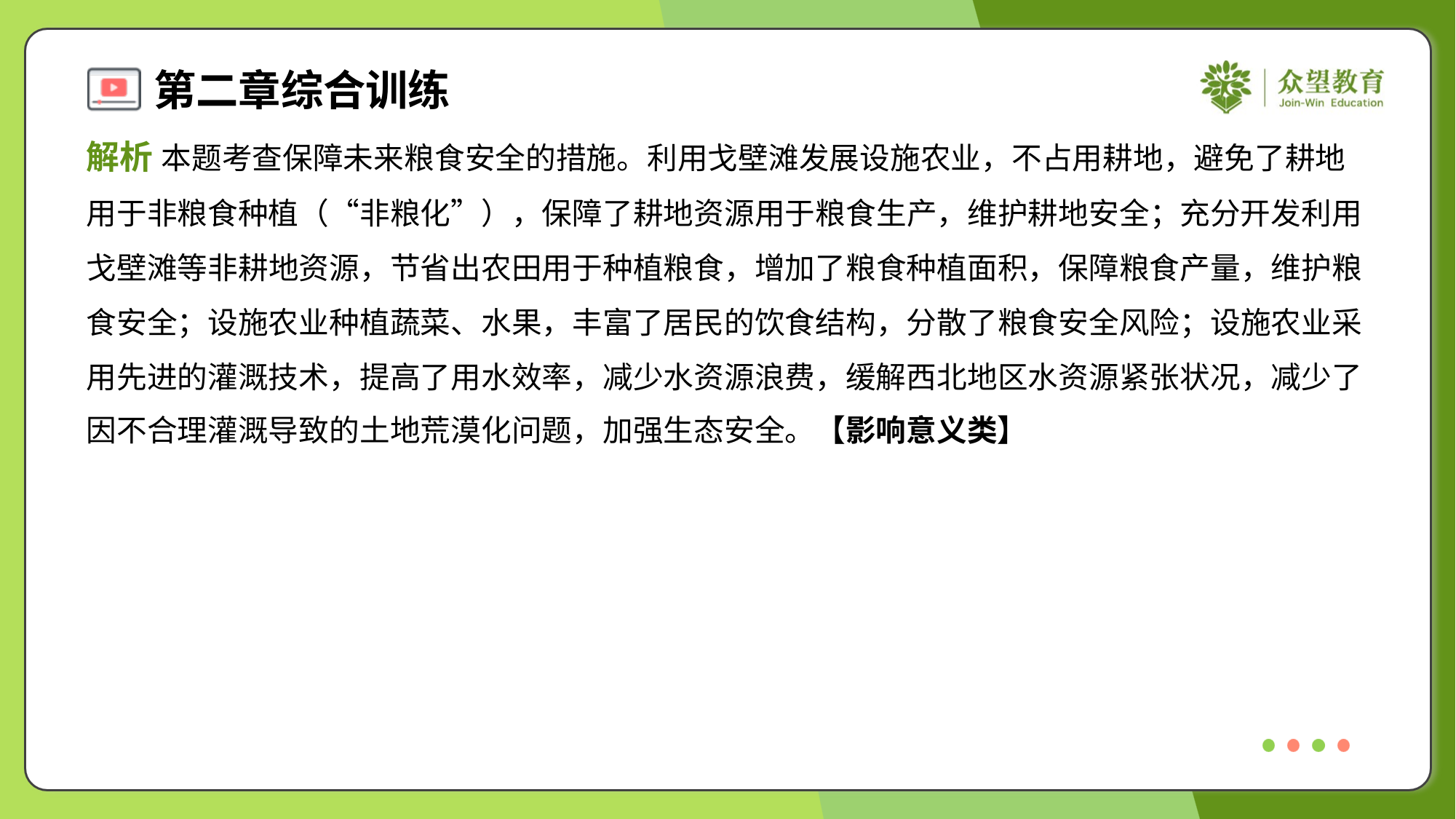

解析 本题考查保障未来粮食安全的措施。利用戈壁滩发展设施农业，不占用耕地，避免了耕地
用于非粮食种植（“非粮化”），保障了耕地资源用于粮食生产，维护耕地安全；充分开发利用
戈壁滩等非耕地资源，节省出农田用于种植粮食，增加了粮食种植面积，保障粮食产量，维护粮
食安全；设施农业种植蔬菜、水果，丰富了居民的饮食结构，分散了粮食安全风险；设施农业采
用先进的灌溉技术，提高了用水效率，减少水资源浪费，缓解西北地区水资源紧张状况，减少了
因不合理灌溉导致的土地荒漠化问题，加强生态安全。【影响意义类】